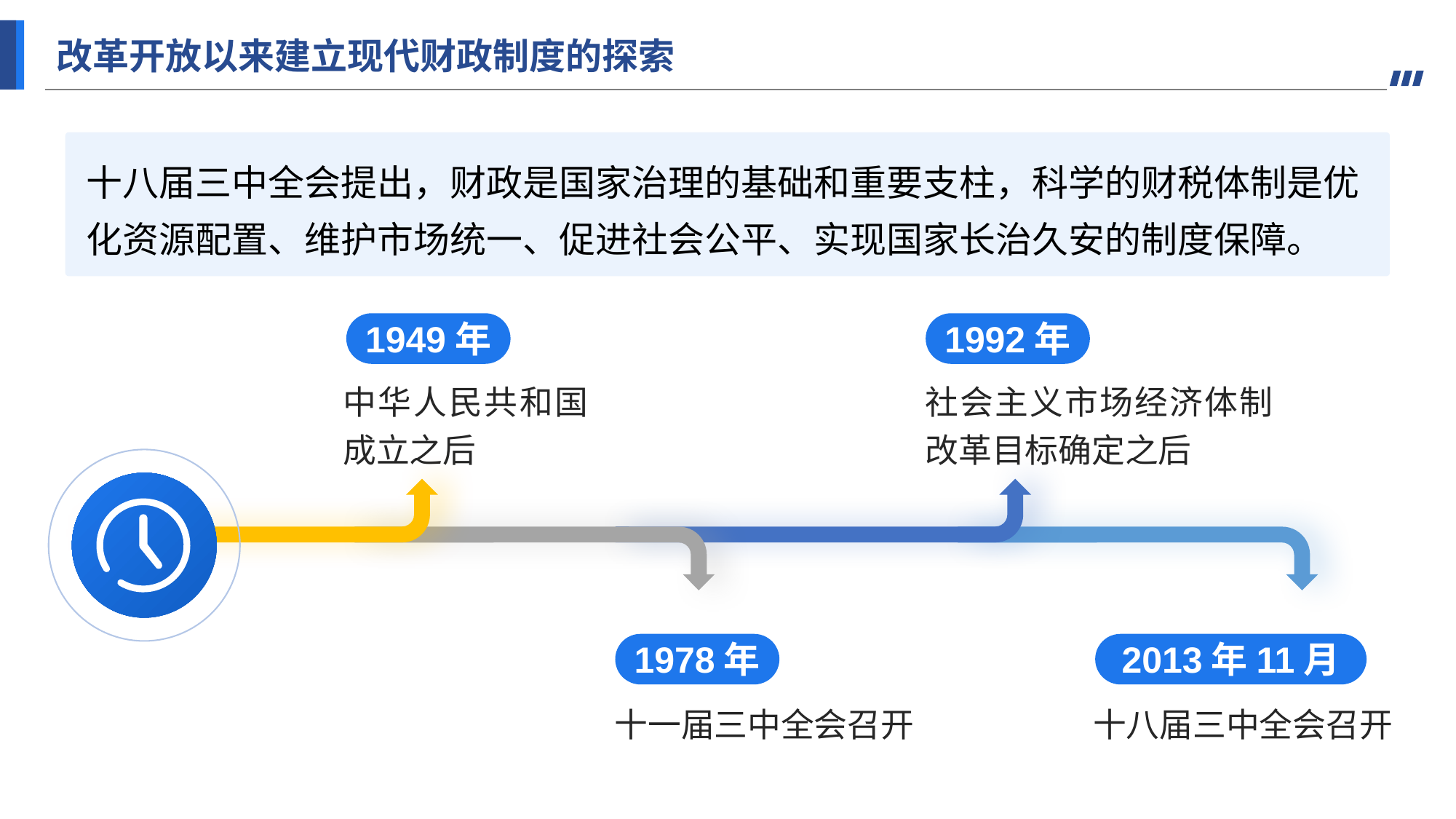

改革开放以来建立现代财政制度的探索

十八届三中全会提出，财政是国家治理的基础和重要支柱，科学的财税体制是优化资源配置、维护市场统一、促进社会公平、实现国家长治久安的制度保障。
1949年

1992年

中华人民共和国成立之后
社会主义市场经济体制改革目标确定之后

1978年

2013年11月

十一届三中全会召开
十八届三中全会召开